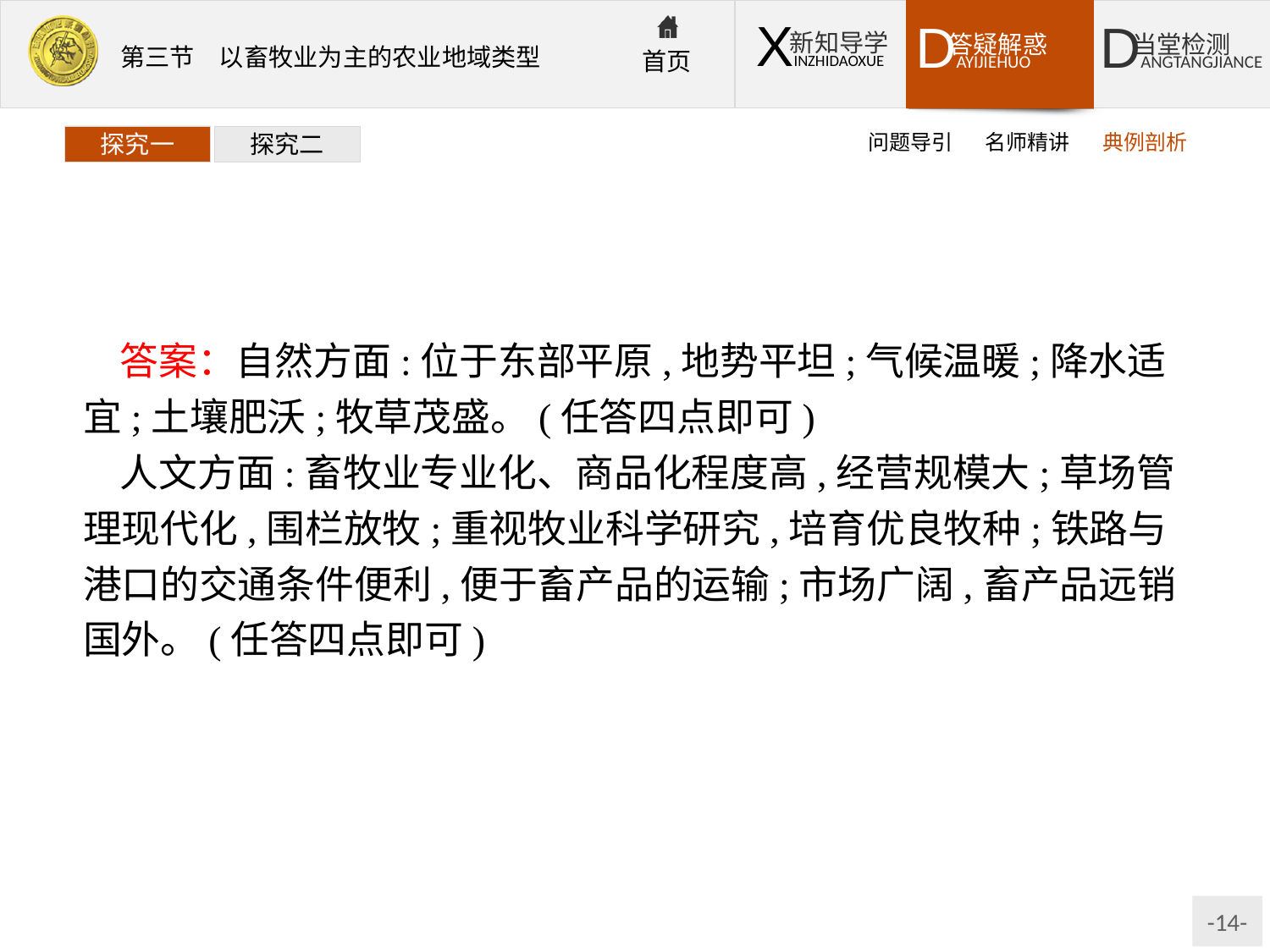

问题导引
名师精讲
典例剖析
探究一
探究二
答案：自然方面:位于东部平原,地势平坦;气候温暖;降水适宜;土壤肥沃;牧草茂盛。(任答四点即可)
人文方面:畜牧业专业化、商品化程度高,经营规模大;草场管理现代化,围栏放牧;重视牧业科学研究,培育优良牧种;铁路与港口的交通条件便利,便于畜产品的运输;市场广阔,畜产品远销国外。(任答四点即可)